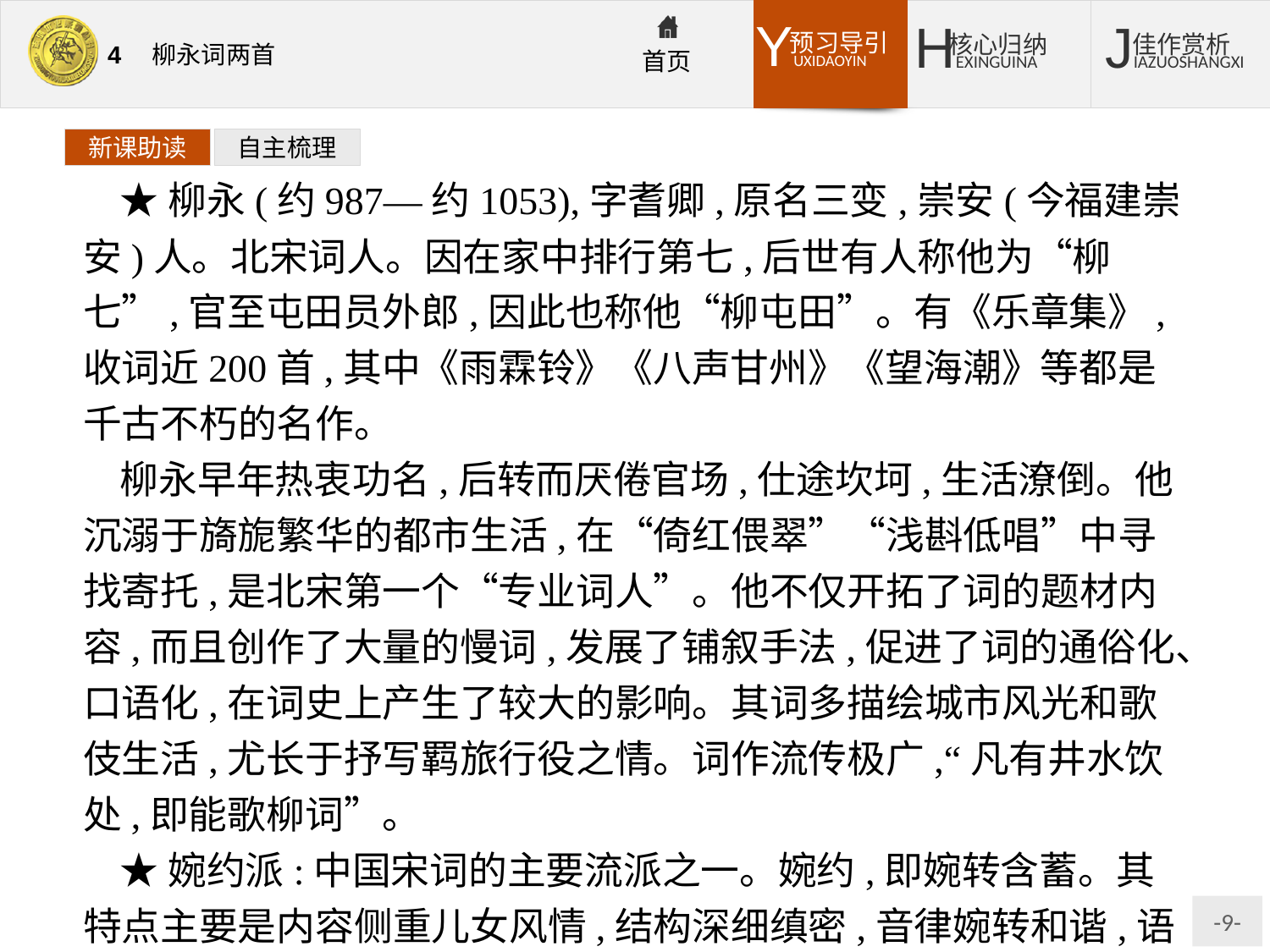

新课助读
自主梳理
★柳永(约987—约1053),字耆卿,原名三变,崇安(今福建崇安)人。北宋词人。因在家中排行第七,后世有人称他为“柳七”,官至屯田员外郎,因此也称他“柳屯田”。有《乐章集》,收词近200首,其中《雨霖铃》《八声甘州》《望海潮》等都是千古不朽的名作。
柳永早年热衷功名,后转而厌倦官场,仕途坎坷,生活潦倒。他沉溺于旖旎繁华的都市生活,在“倚红偎翠”“浅斟低唱”中寻找寄托,是北宋第一个“专业词人”。他不仅开拓了词的题材内容,而且创作了大量的慢词,发展了铺叙手法,促进了词的通俗化、口语化,在词史上产生了较大的影响。其词多描绘城市风光和歌伎生活,尤长于抒写羁旅行役之情。词作流传极广,“凡有井水饮处,即能歌柳词”。
★婉约派:中国宋词的主要流派之一。婉约,即婉转含蓄。其特点主要是内容侧重儿女风情,结构深细缜密,音律婉转和谐,语言圆润清丽,有一种柔婉之美。婉约派的代表人物有李煜、柳永、李清照等。